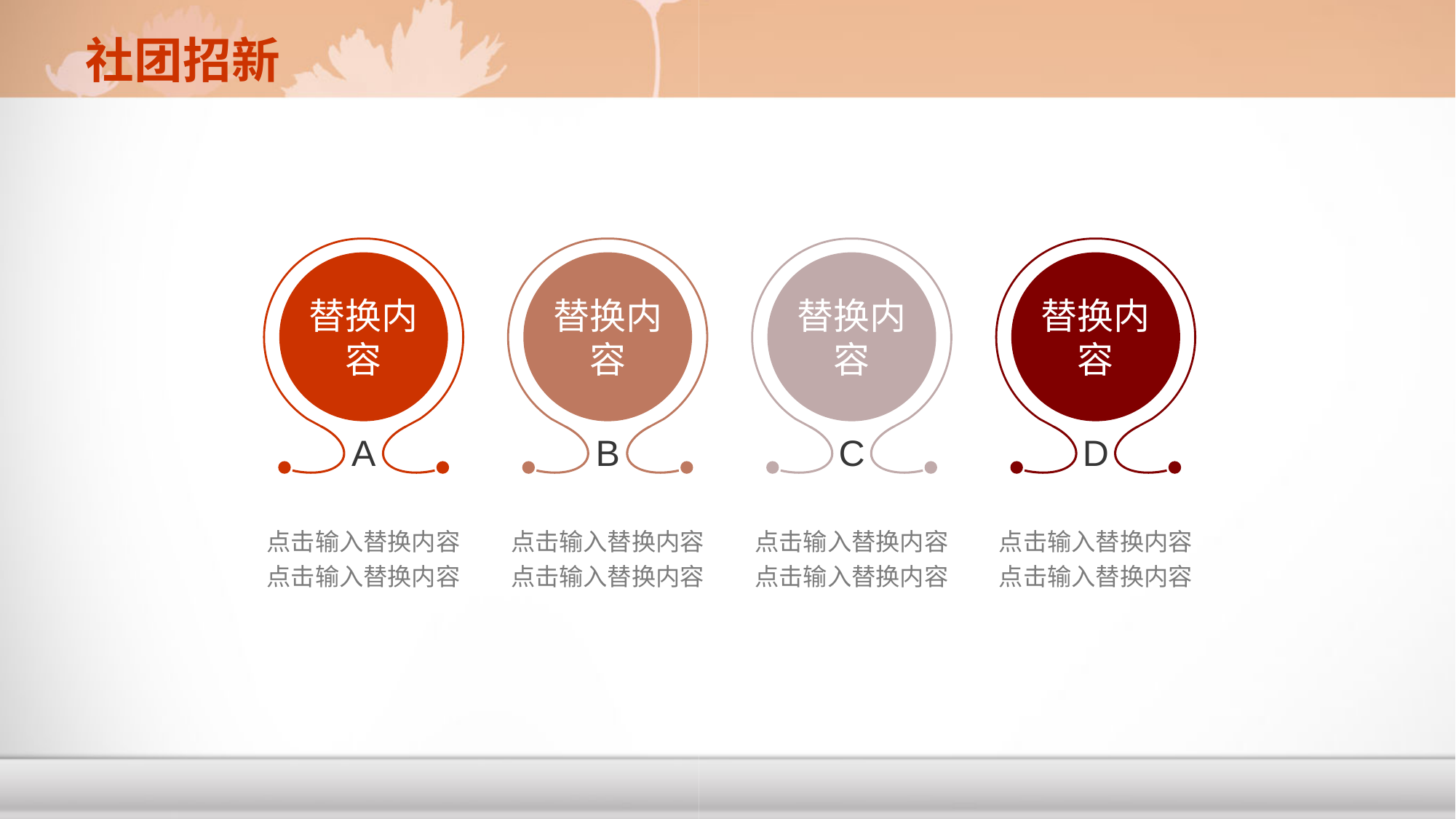

社团招新
A
B
C
D
替换内容
替换内容
替换内容
替换内容
点击输入替换内容
点击输入替换内容

点击输入替换内容
点击输入替换内容

点击输入替换内容
点击输入替换内容

点击输入替换内容
点击输入替换内容